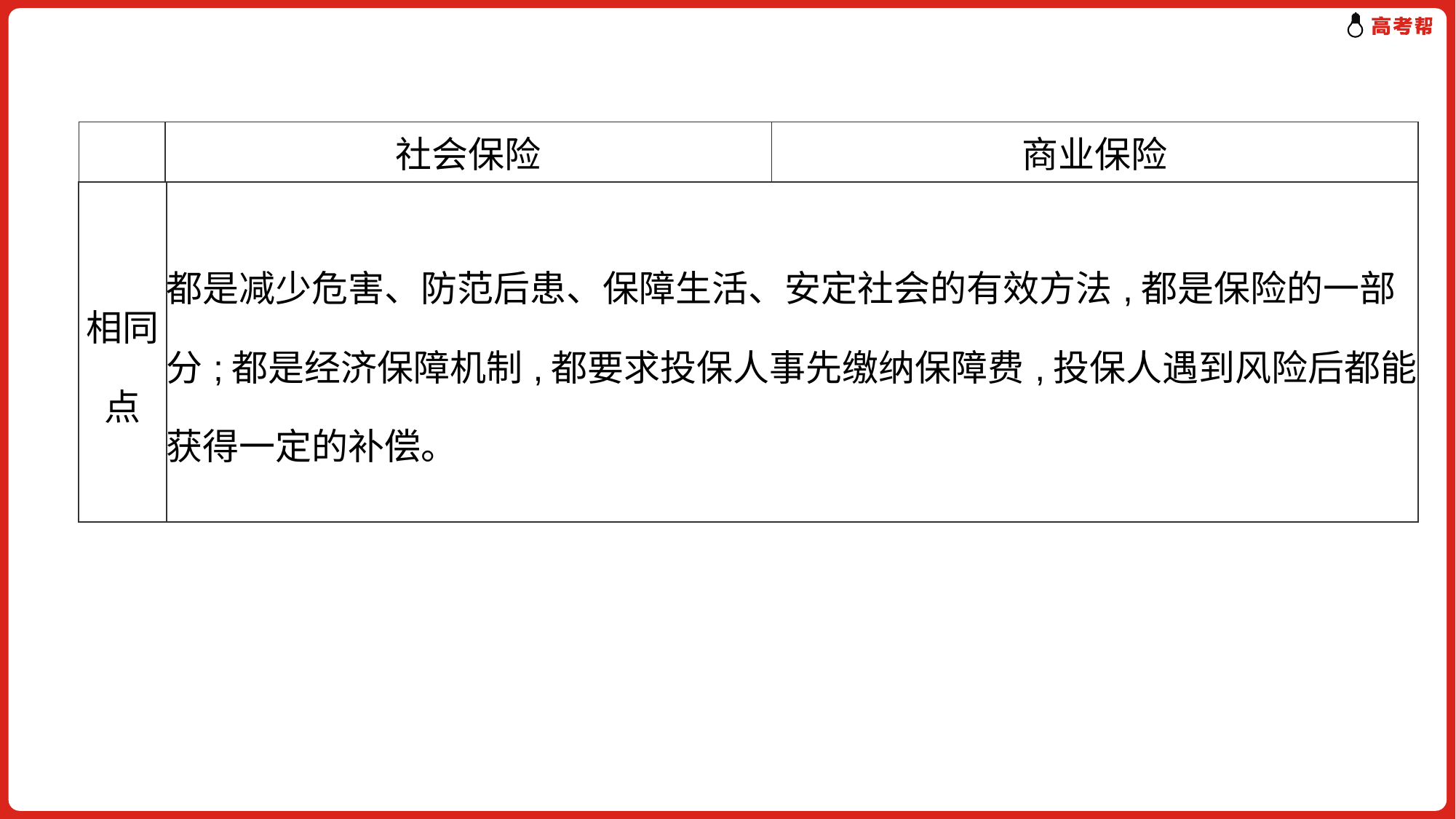

|  | 社会保险 | 商业保险 |
| --- | --- | --- |
| 相同点 | 都是减少危害、防范后患、保障生活、安定社会的有效方法,都是保险的一部分;都是经济保障机制,都要求投保人事先缴纳保障费,投保人遇到风险后都能获得一定的补偿。 |
| --- | --- |